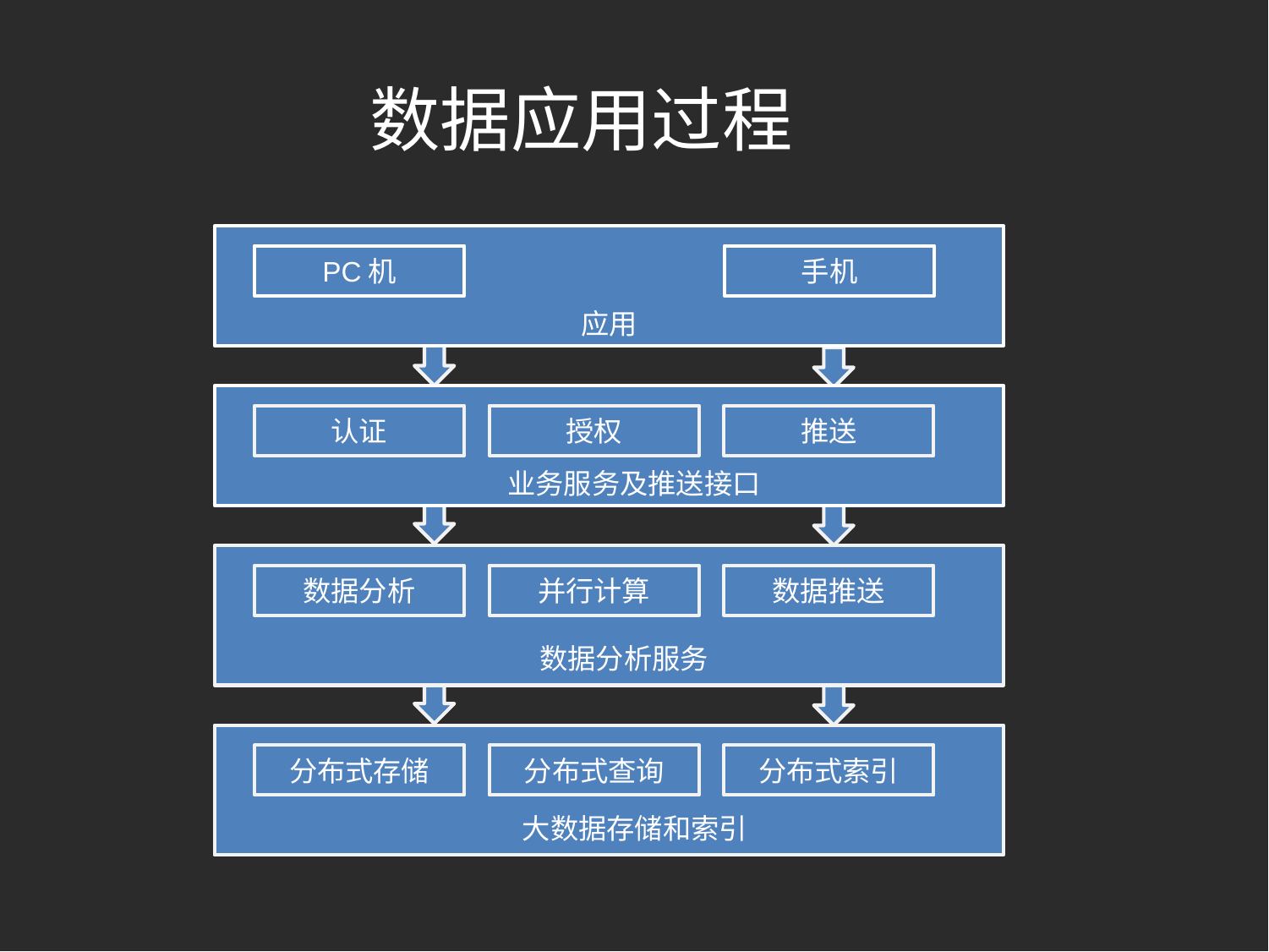

# 数据应用过程

PC机
手机
应用

认证
授权
推送
业务服务及推送接口

数据分析
并行计算
数据推送
数据分析服务

分布式存储
分布式查询
分布式索引
大数据存储和索引